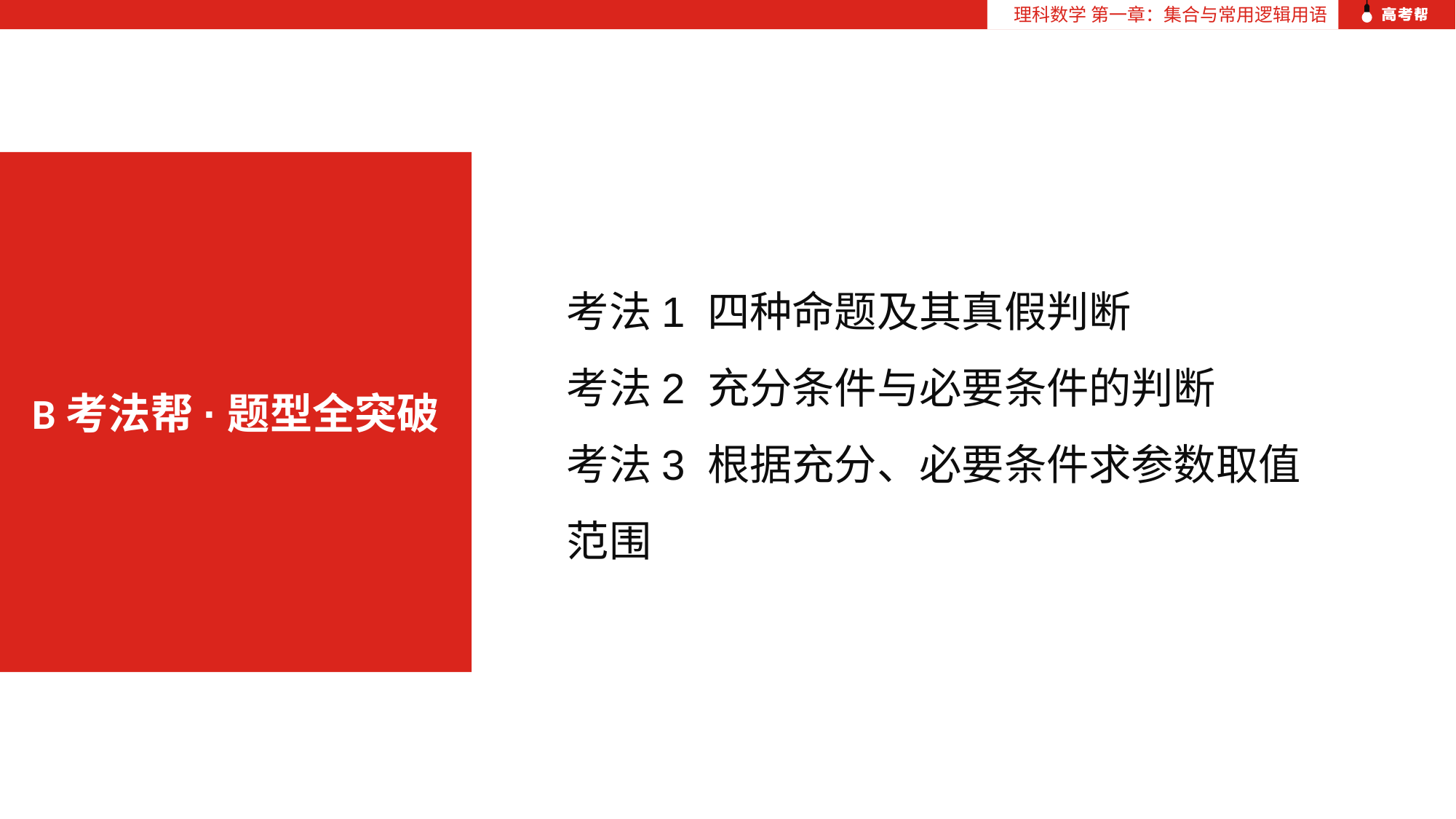

理科数学 第一章：集合与常用逻辑用语
考法1 四种命题及其真假判断
考法2 充分条件与必要条件的判断
考法3 根据充分、必要条件求参数取值范围
B考法帮·题型全突破